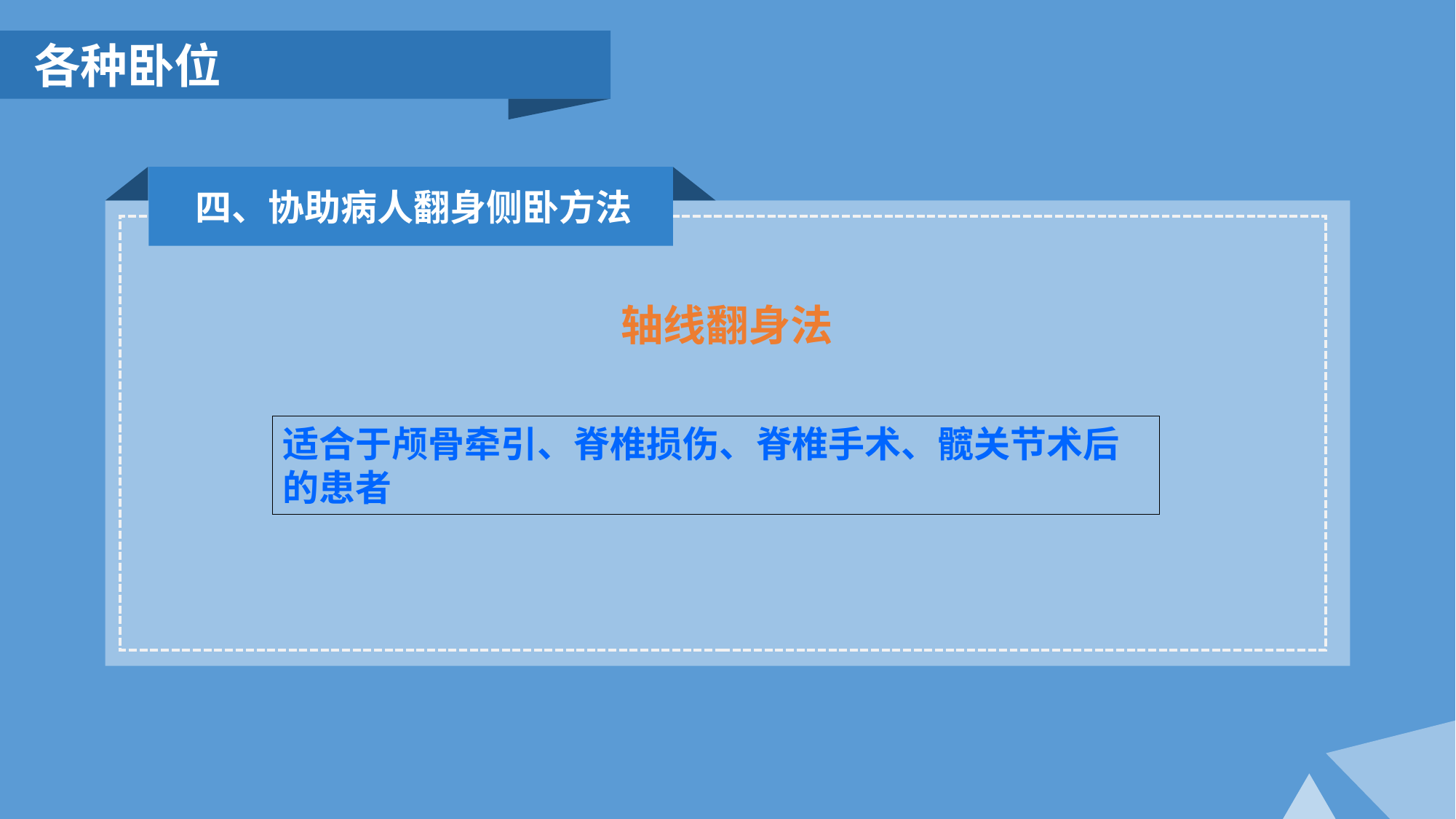

各种卧位

四、协助病人翻身侧卧方法

轴线翻身法
适合于颅骨牵引、脊椎损伤、脊椎手术、髋关节术后的患者